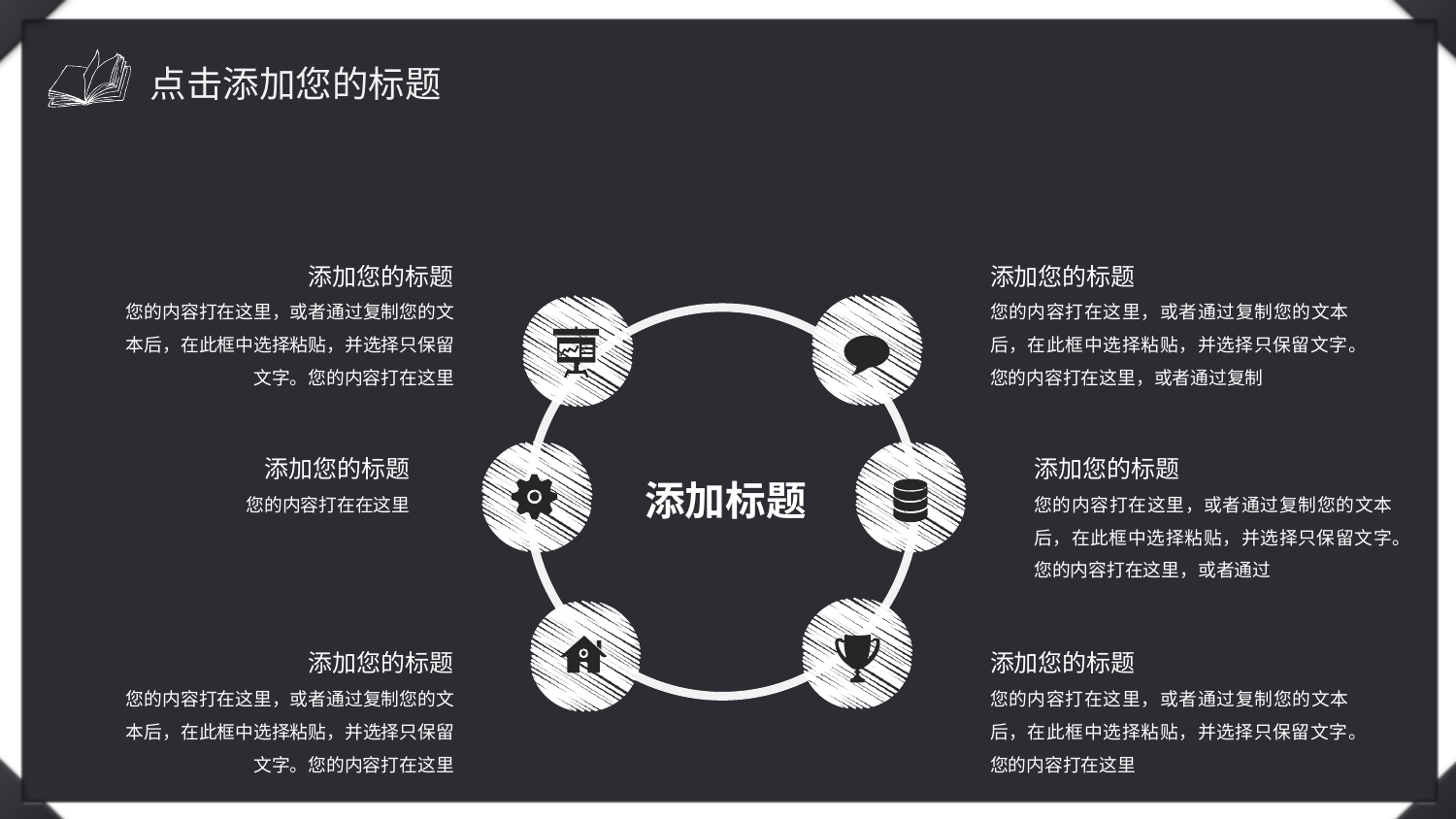

点击添加您的标题
添加您的标题
您的内容打在这里，或者通过复制您的文本后，在此框中选择粘贴，并选择只保留文字。您的内容打在这里
添加您的标题
您的内容打在这里，或者通过复制您的文本后，在此框中选择粘贴，并选择只保留文字。您的内容打在这里，或者通过复制

添加您的标题
您的内容打在在这里
添加您的标题
您的内容打在这里，或者通过复制您的文本后，在此框中选择粘贴，并选择只保留文字。您的内容打在这里，或者通过
添加标题

添加您的标题
您的内容打在这里，或者通过复制您的文本后，在此框中选择粘贴，并选择只保留文字。您的内容打在这里
添加您的标题
您的内容打在这里，或者通过复制您的文本后，在此框中选择粘贴，并选择只保留文字。您的内容打在这里